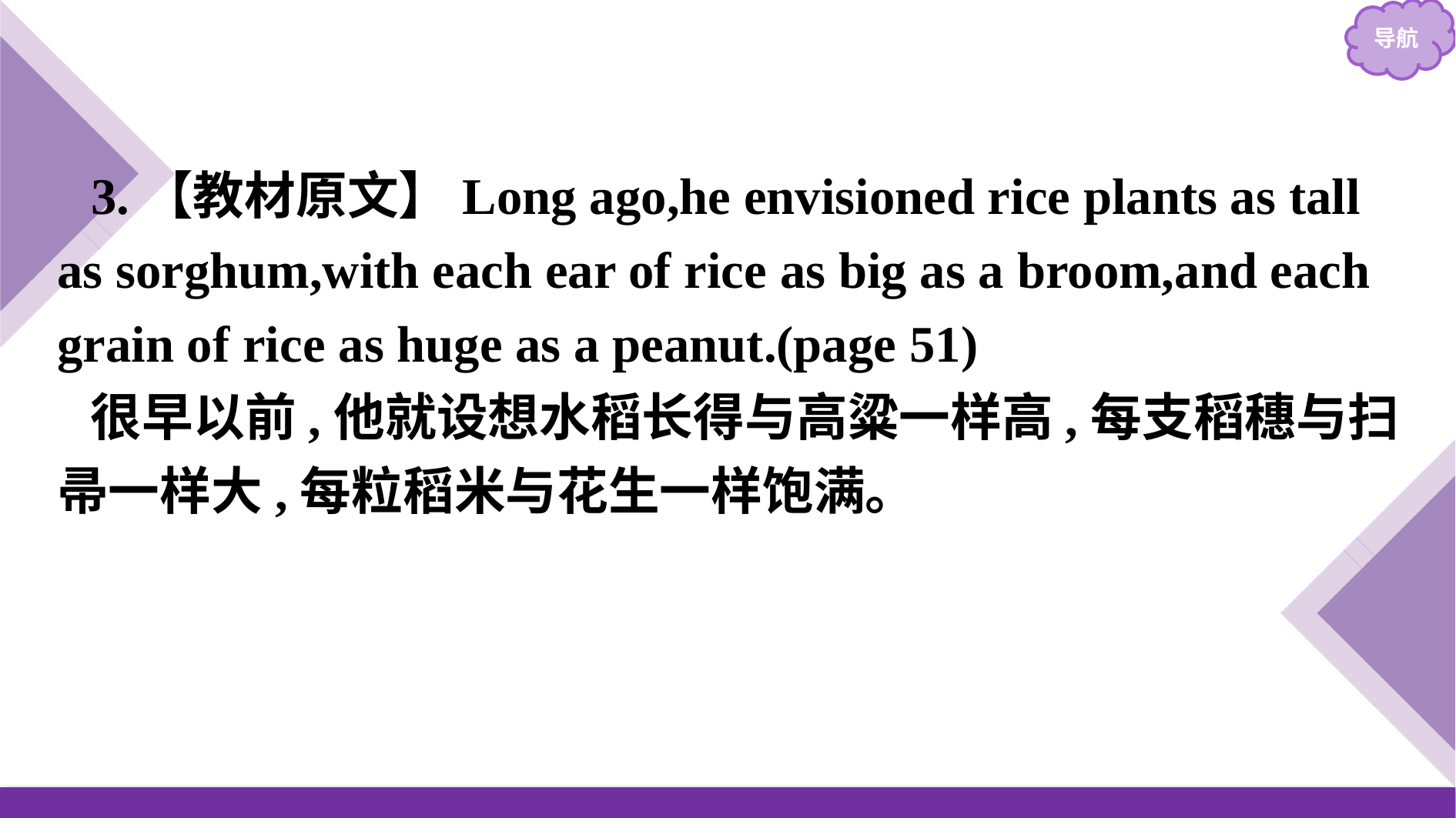

3.【教材原文】Long ago,he envisioned rice plants as tall as sorghum,with each ear of rice as big as a broom,and each grain of rice as huge as a peanut.(page 51)
很早以前,他就设想水稻长得与高粱一样高,每支稻穗与扫帚一样大,每粒稻米与花生一样饱满。